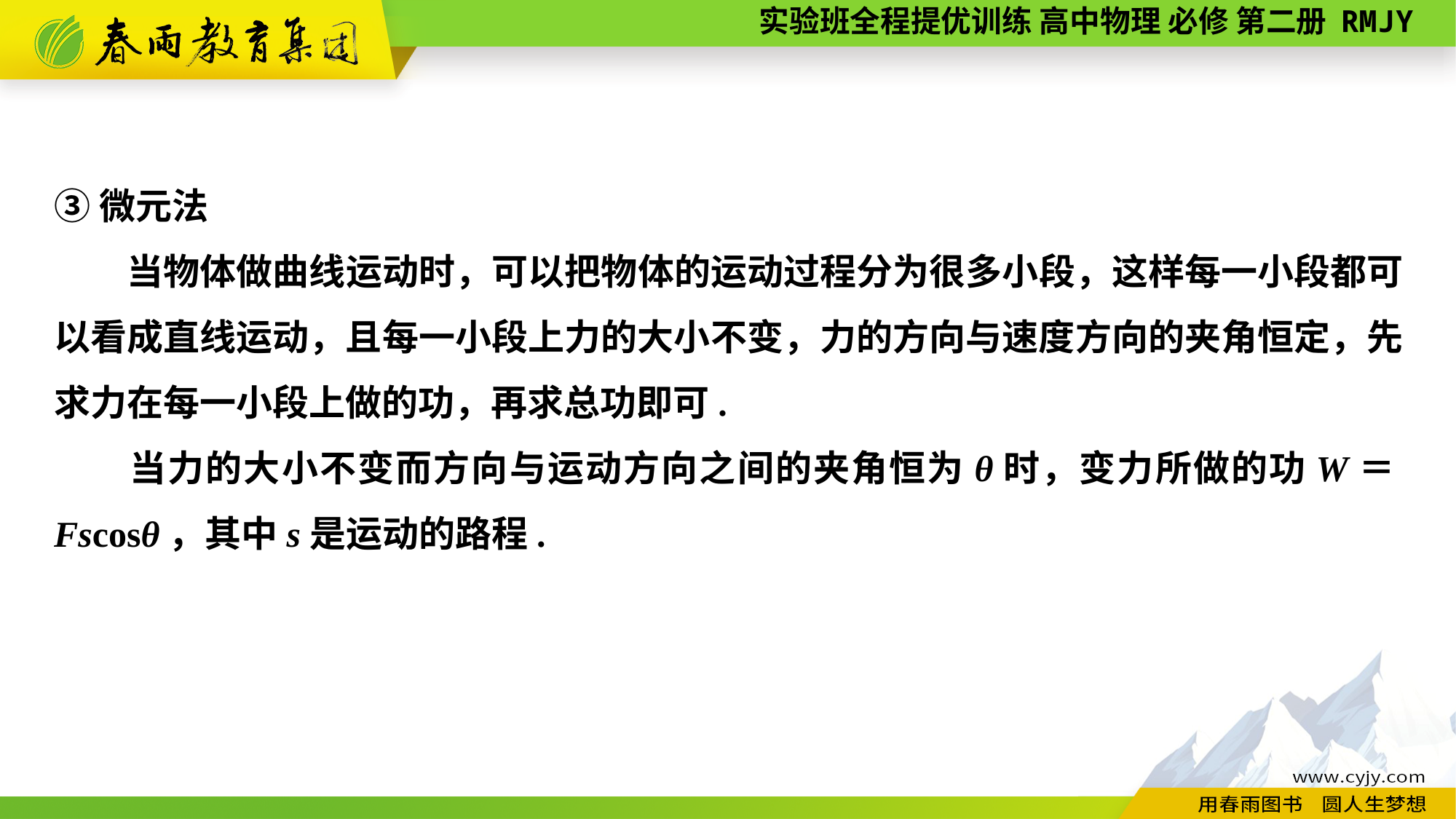

③微元法
当物体做曲线运动时，可以把物体的运动过程分为很多小段，这样每一小段都可以看成直线运动，且每一小段上力的大小不变，力的方向与速度方向的夹角恒定，先求力在每一小段上做的功，再求总功即可.
　　当力的大小不变而方向与运动方向之间的夹角恒为θ时，变力所做的功W＝Fscosθ，其中s是运动的路程.